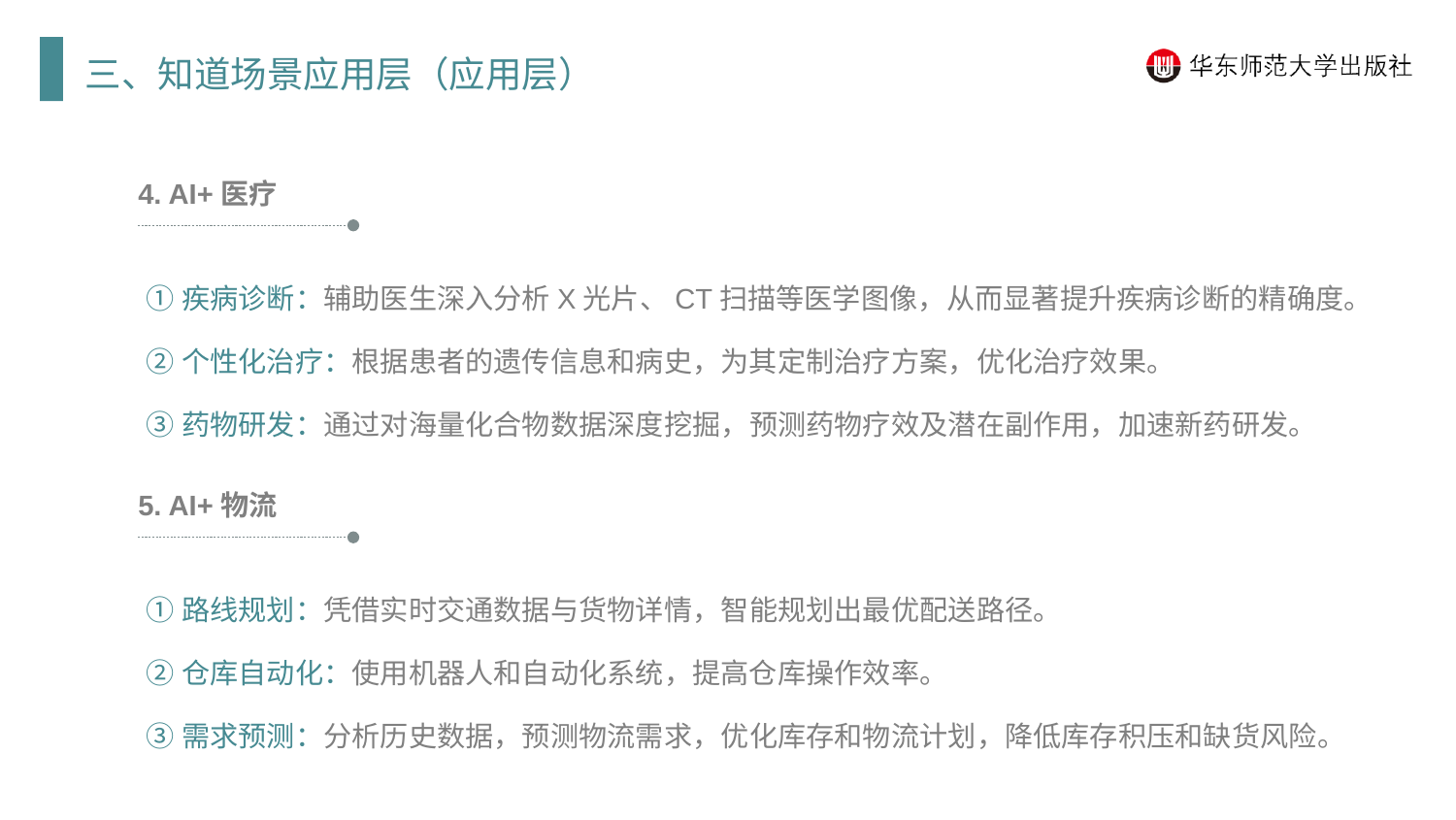

三、知道场景应用层（应用层）
4. AI+医疗
①疾病诊断：辅助医生深入分析X光片、CT扫描等医学图像，从而显著提升疾病诊断的精确度。
②个性化治疗：根据患者的遗传信息和病史，为其定制治疗方案，优化治疗效果。
③药物研发：通过对海量化合物数据深度挖掘，预测药物疗效及潜在副作用，加速新药研发。
5. AI+物流
①路线规划：凭借实时交通数据与货物详情，智能规划出最优配送路径。
②仓库自动化：使用机器人和自动化系统，提高仓库操作效率。
③需求预测：分析历史数据，预测物流需求，优化库存和物流计划，降低库存积压和缺货风险。